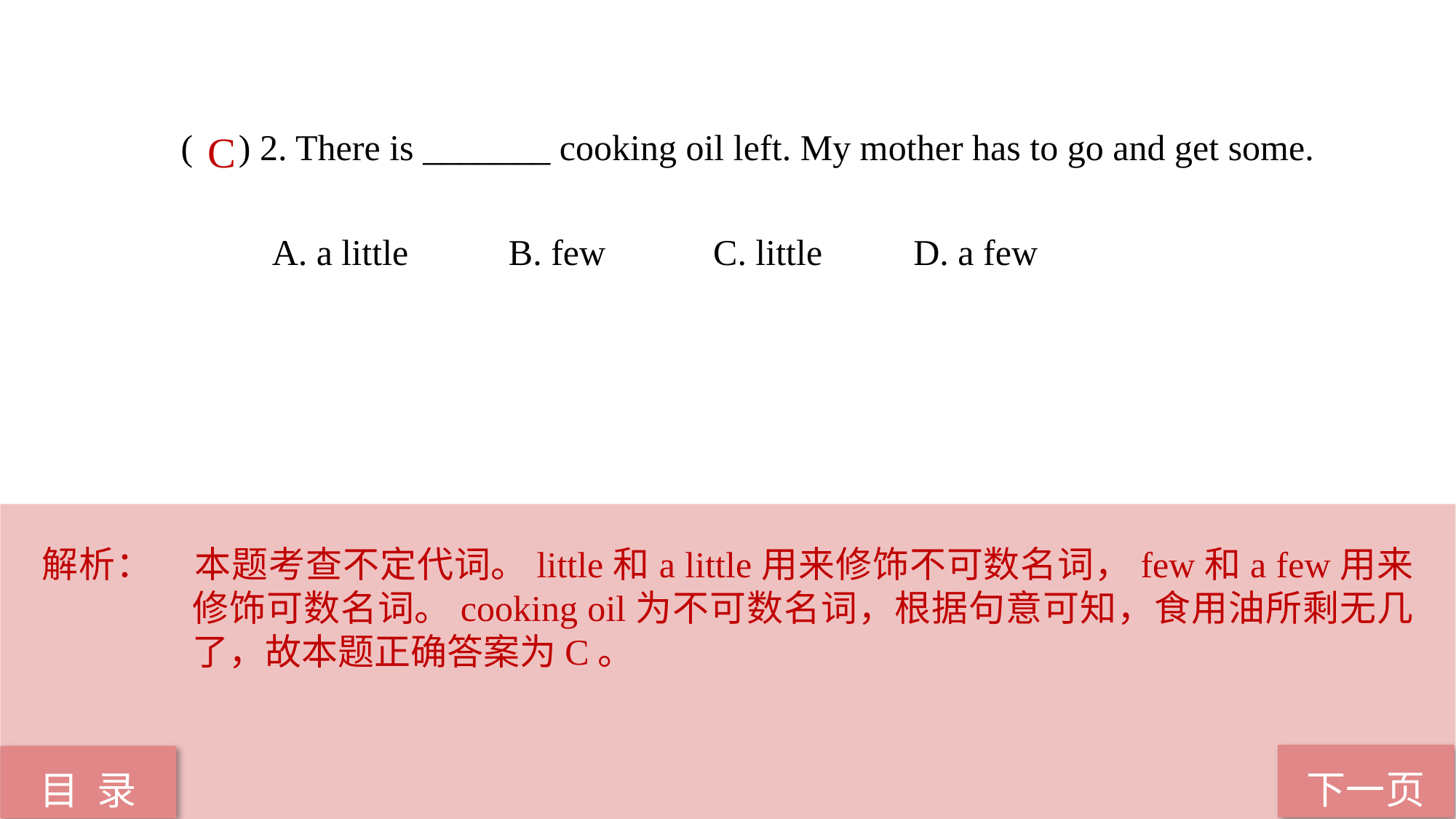

(     ) 2. There is _______ cooking oil left. My mother has to go and get some.

          A. a little           B. few 　　 C. little          D. a few
C
解析：	本题考查不定代词。little和a little用来修饰不可数名词，few和a few用来修饰可数名词。cooking oil为不可数名词，根据句意可知，食用油所剩无几了，故本题正确答案为C。